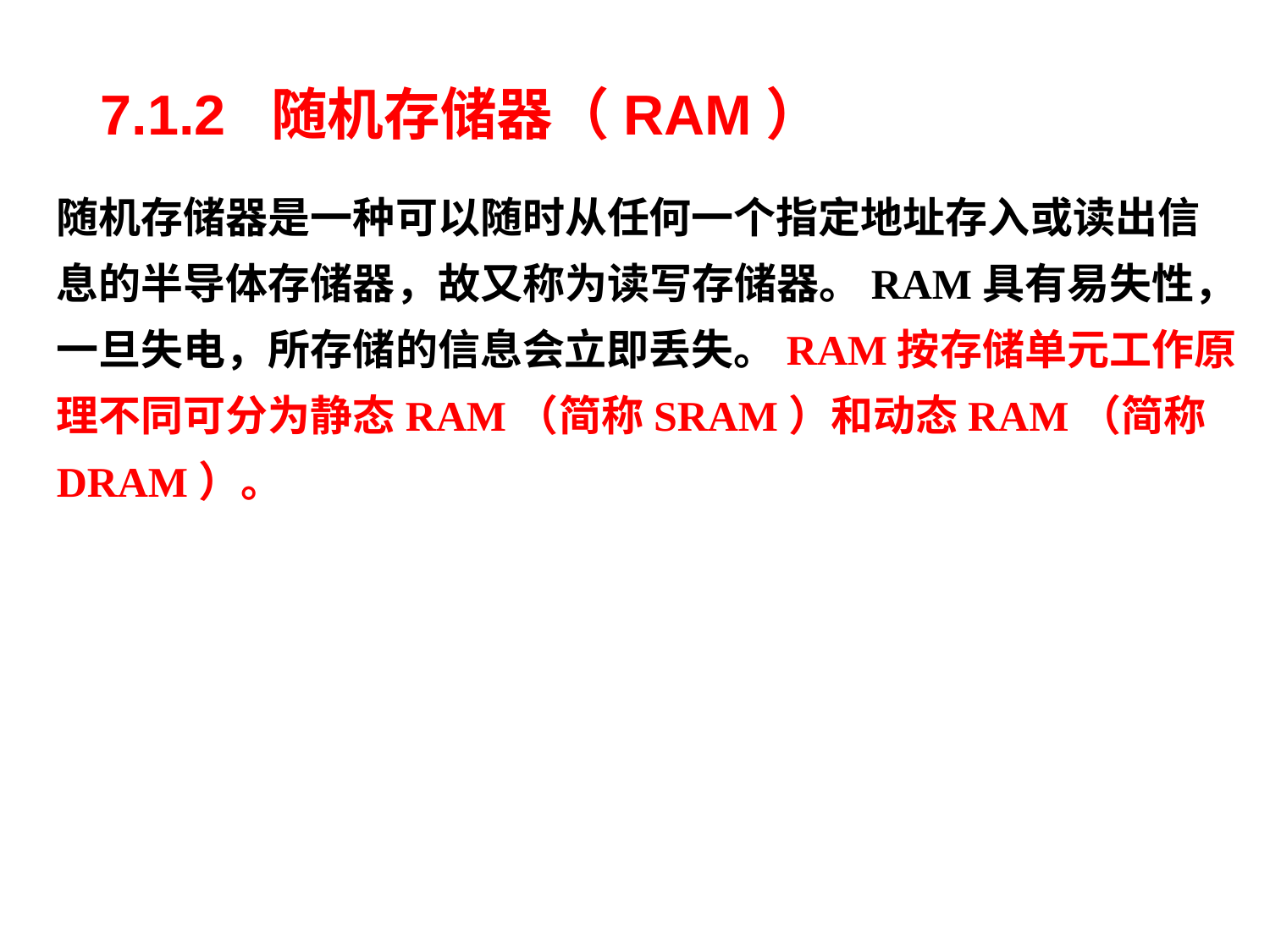

# 7.1.2  随机存储器（RAM）
随机存储器是一种可以随时从任何一个指定地址存入或读出信息的半导体存储器，故又称为读写存储器。RAM具有易失性，一旦失电，所存储的信息会立即丢失。RAM按存储单元工作原理不同可分为静态RAM（简称SRAM）和动态RAM（简称DRAM）。